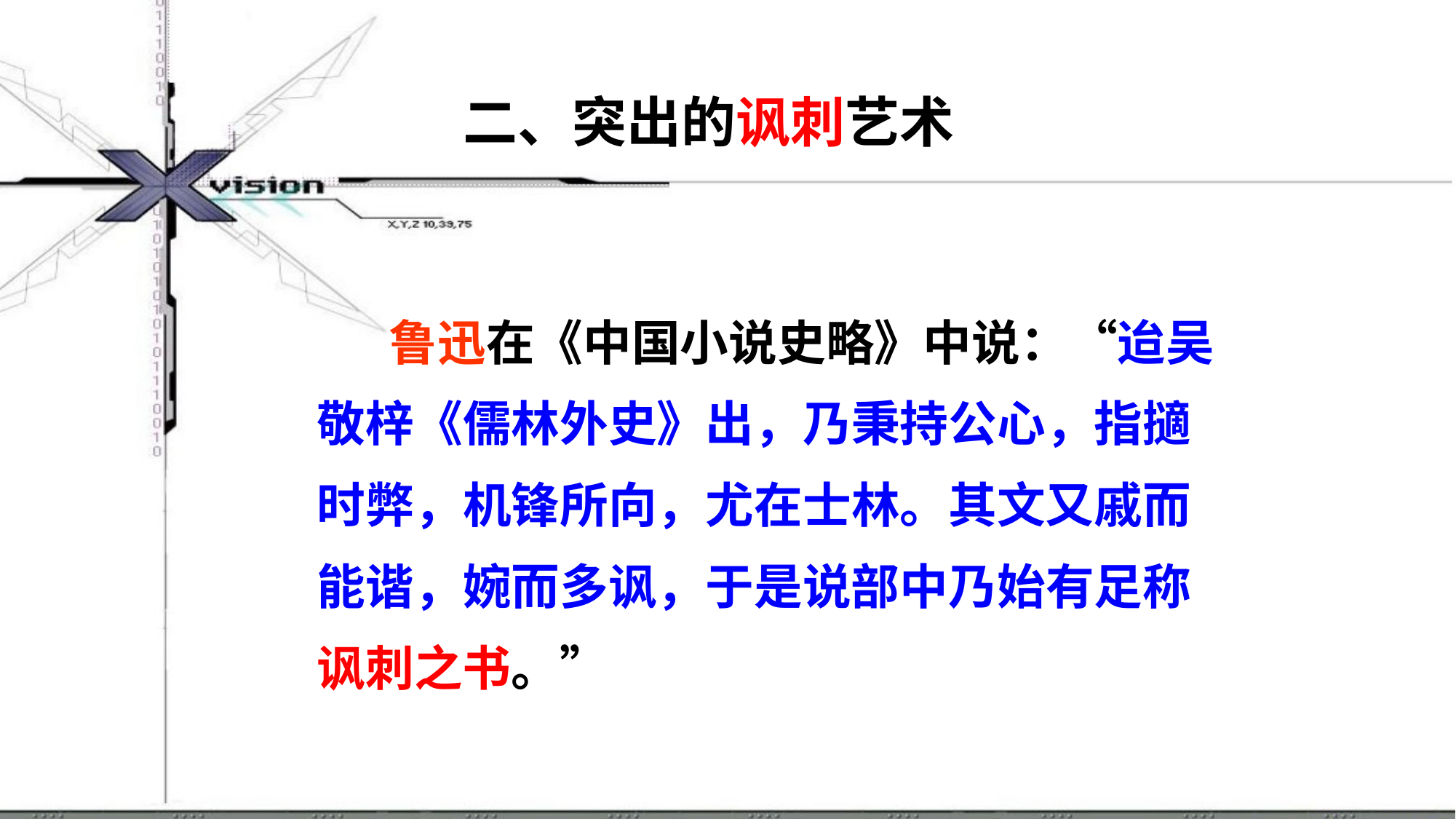

二、突出的讽刺艺术

       鲁迅在《中国小说史略》中说：“迨吴敬梓《儒林外史》出，乃秉持公心，指擿时弊，机锋所向，尤在士林。其文又戚而能谐，婉而多讽，于是说部中乃始有足称讽刺之书。”